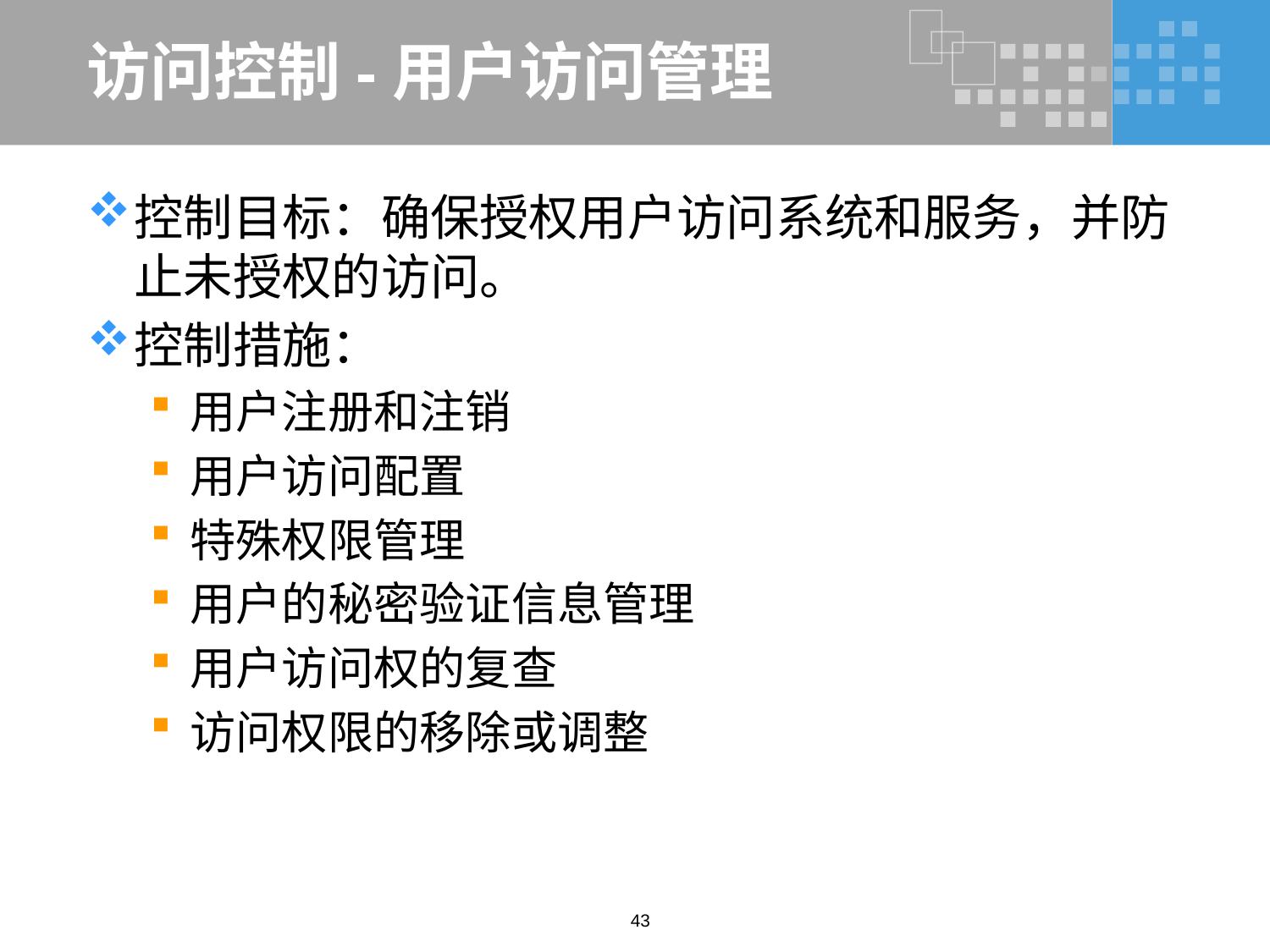

# 访问控制-用户访问管理
控制目标：确保授权用户访问系统和服务，并防止未授权的访问。
控制措施：
用户注册和注销
用户访问配置
特殊权限管理
用户的秘密验证信息管理
用户访问权的复查
访问权限的移除或调整

43